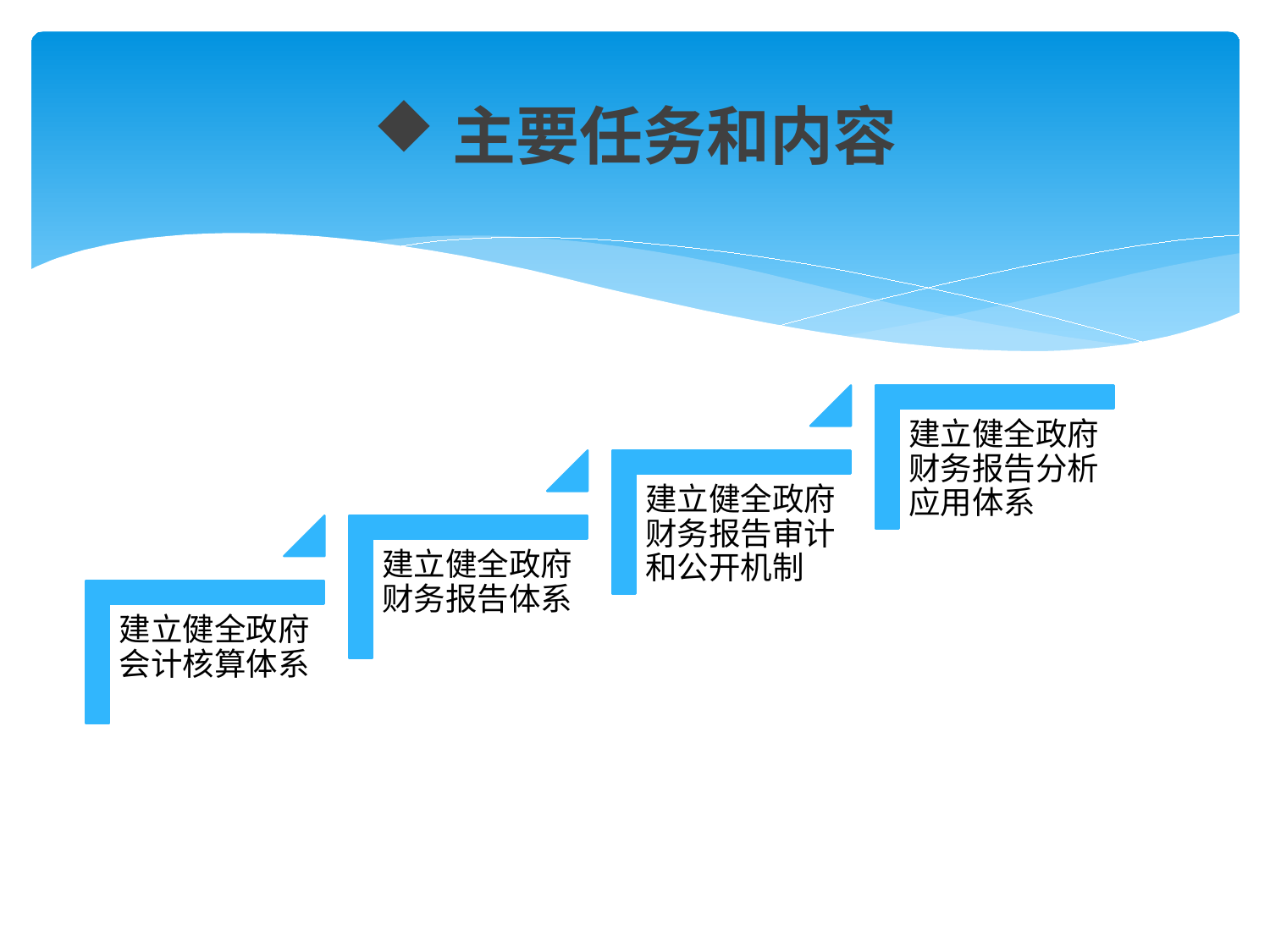

# 主要任务和内容
建立健全政府会计核算体系
建立健全政府财务报告体系
建立健全政府财务报告审计和公开机制
建立健全政府财务报告分析应用体系